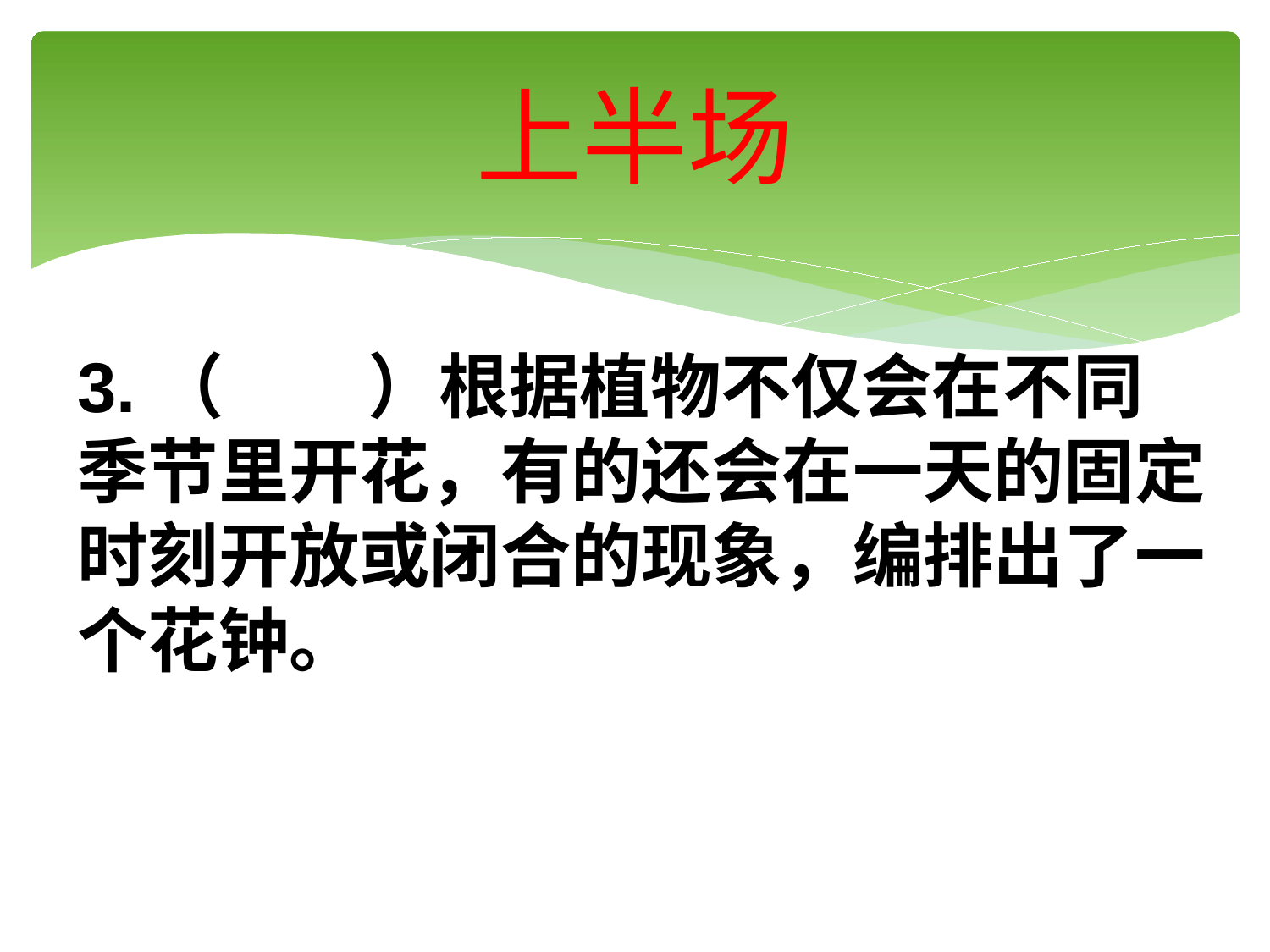

# 上半场
3.（         ）根据植物不仅会在不同季节里开花，有的还会在一天的固定时刻开放或闭合的现象，编排出了一个花钟。